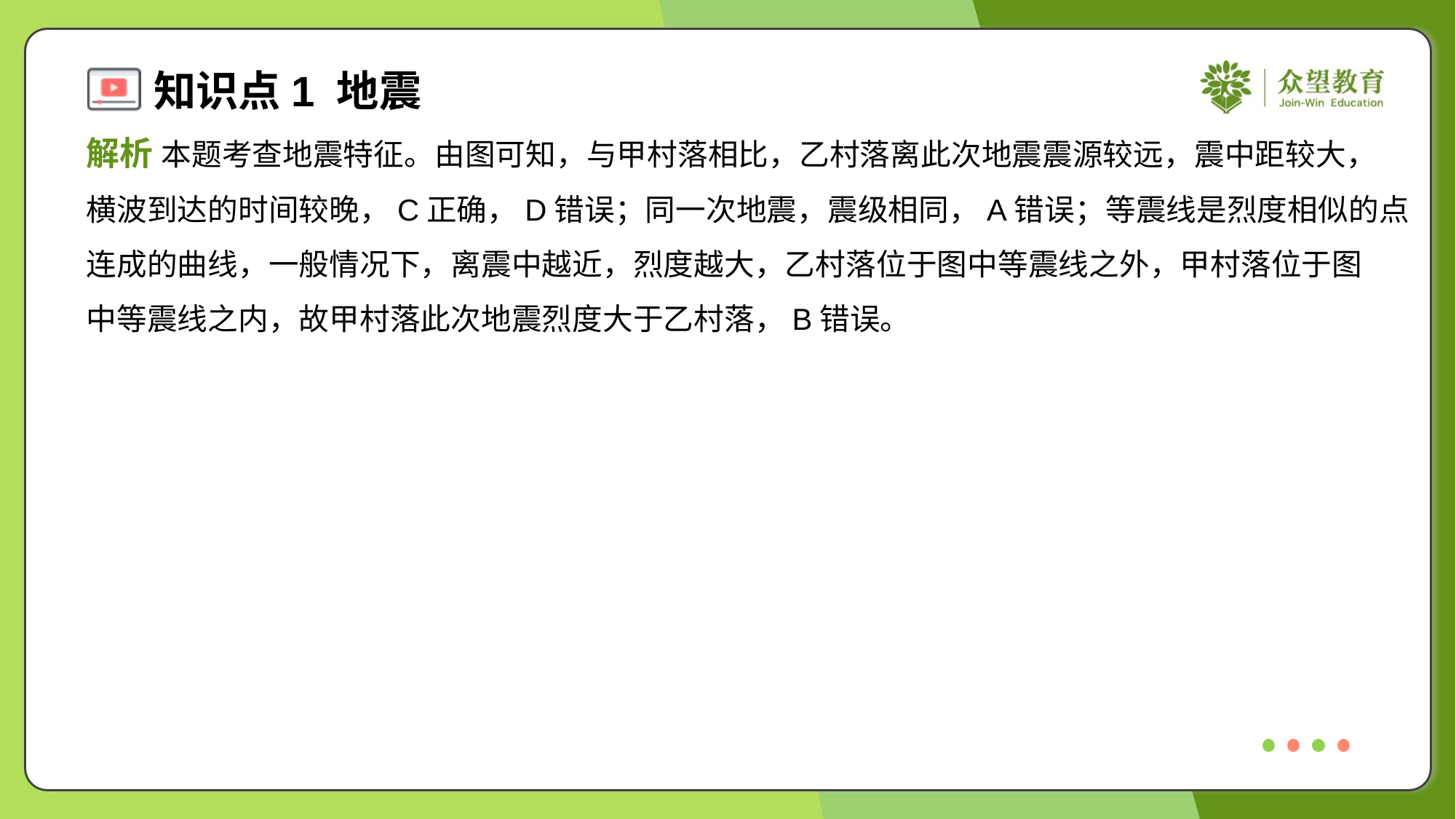

解析 本题考查地震特征。由图可知，与甲村落相比，乙村落离此次地震震源较远，震中距较大，
横波到达的时间较晚，C正确，D错误；同一次地震，震级相同，A错误；等震线是烈度相似的点
连成的曲线，一般情况下，离震中越近，烈度越大，乙村落位于图中等震线之外，甲村落位于图
中等震线之内，故甲村落此次地震烈度大于乙村落，B错误。